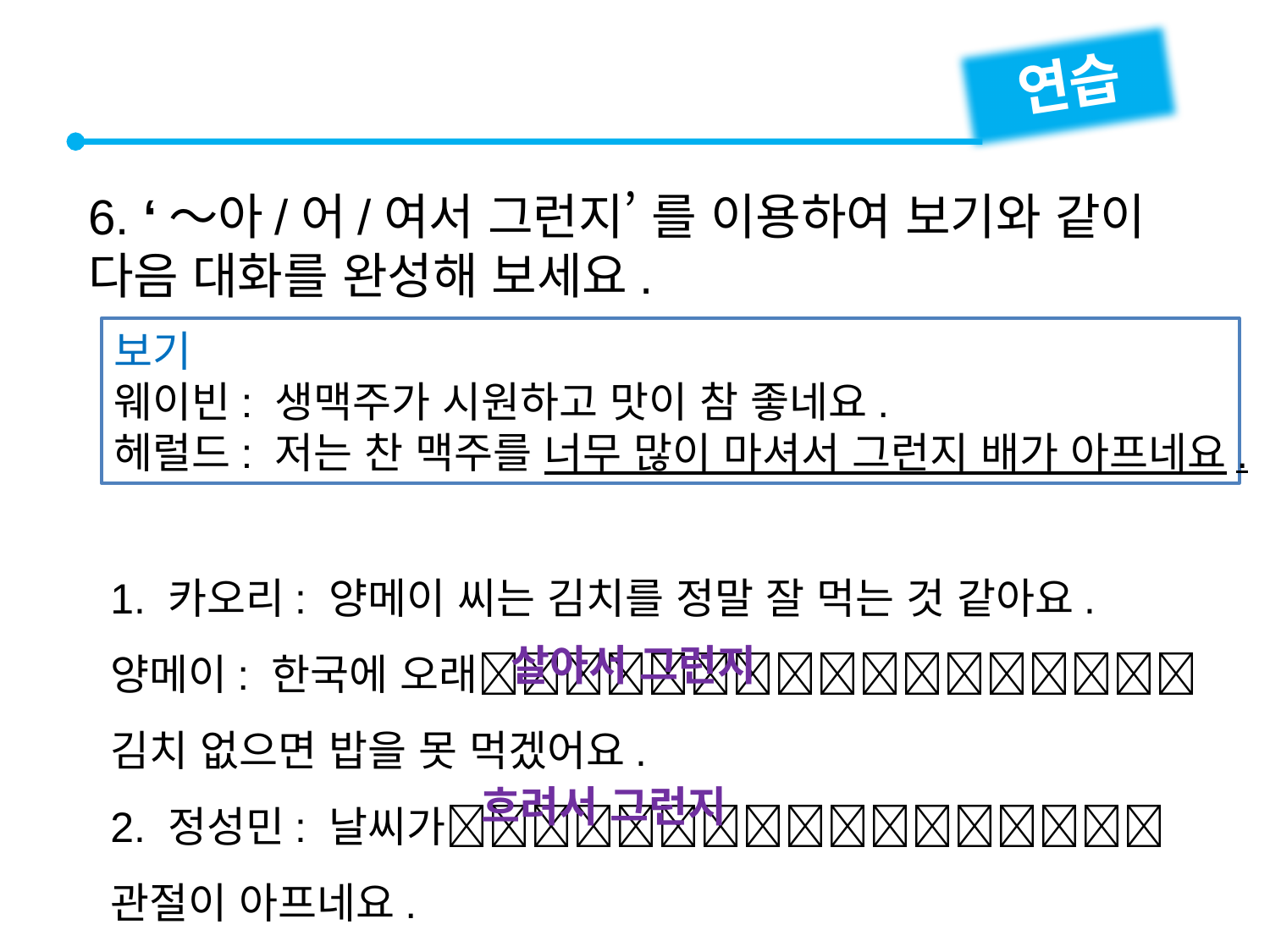

연습
6. ‘～아/어/여서 그런지’ 를 이용하여 보기와 같이 다음 대화를 완성해 보세요.
보기
웨이빈: 생맥주가 시원하고 맛이 참 좋네요.
헤럴드: 저는 찬 맥주를 너무 많이 마셔서 그런지 배가 아프네요.
1. 카오리: 양메이 씨는 김치를 정말 잘 먹는 것 같아요.
양메이: 한국에 오래_________________김치 없으면 밥을 못 먹겠어요.
2. 정성민: 날씨가_________________관절이 아프네요.
헤럴드: 저도 날씨가 흐리면 무릎이 아파요.
살아서 그런지
흐려서 그런지